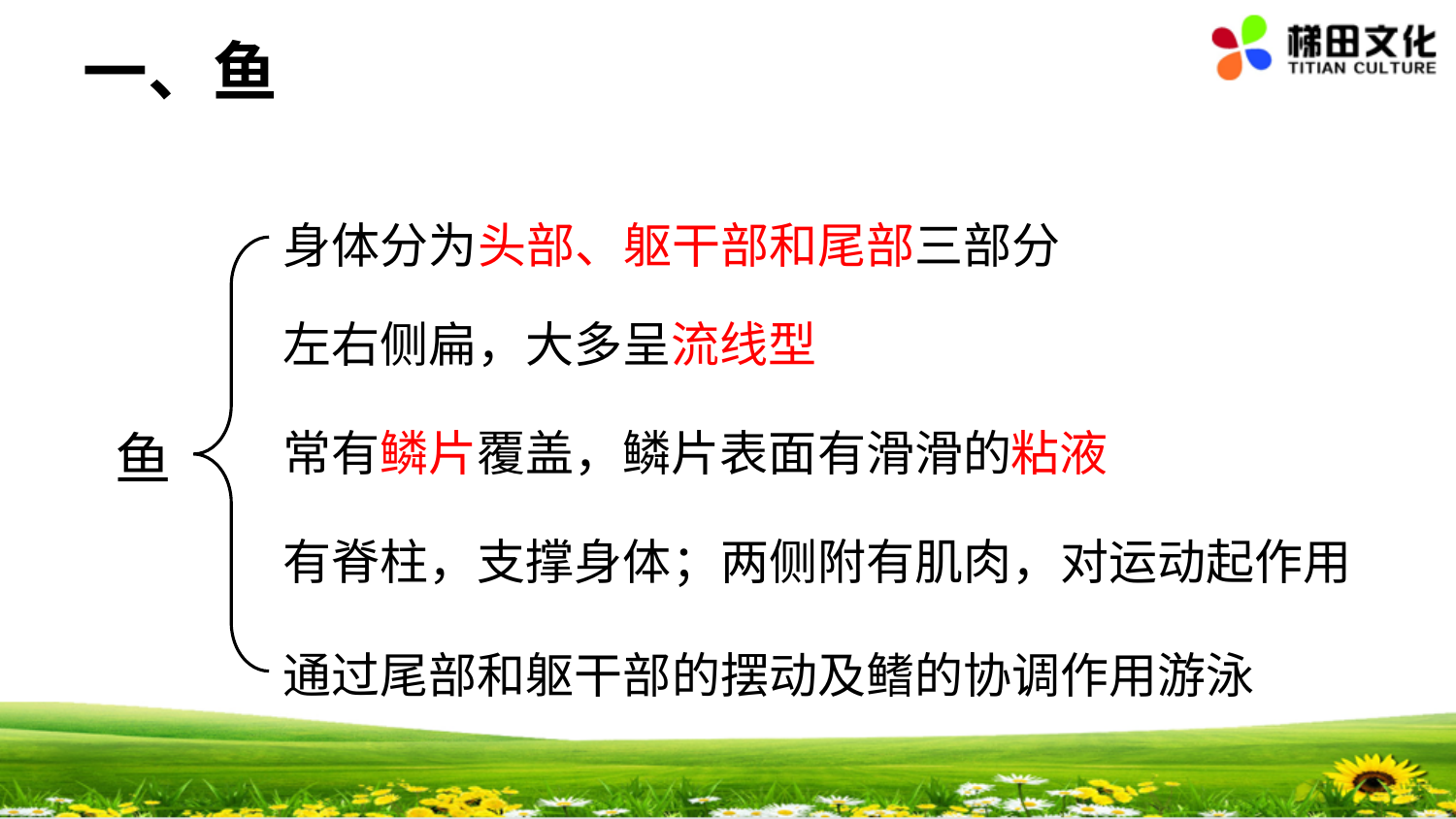

#
一、鱼
身体分为头部、躯干部和尾部三部分

左右侧扁，大多呈流线型
鱼
常有鳞片覆盖，鳞片表面有滑滑的粘液
有脊柱，支撑身体；两侧附有肌肉，对运动起作用
通过尾部和躯干部的摆动及鳍的协调作用游泳